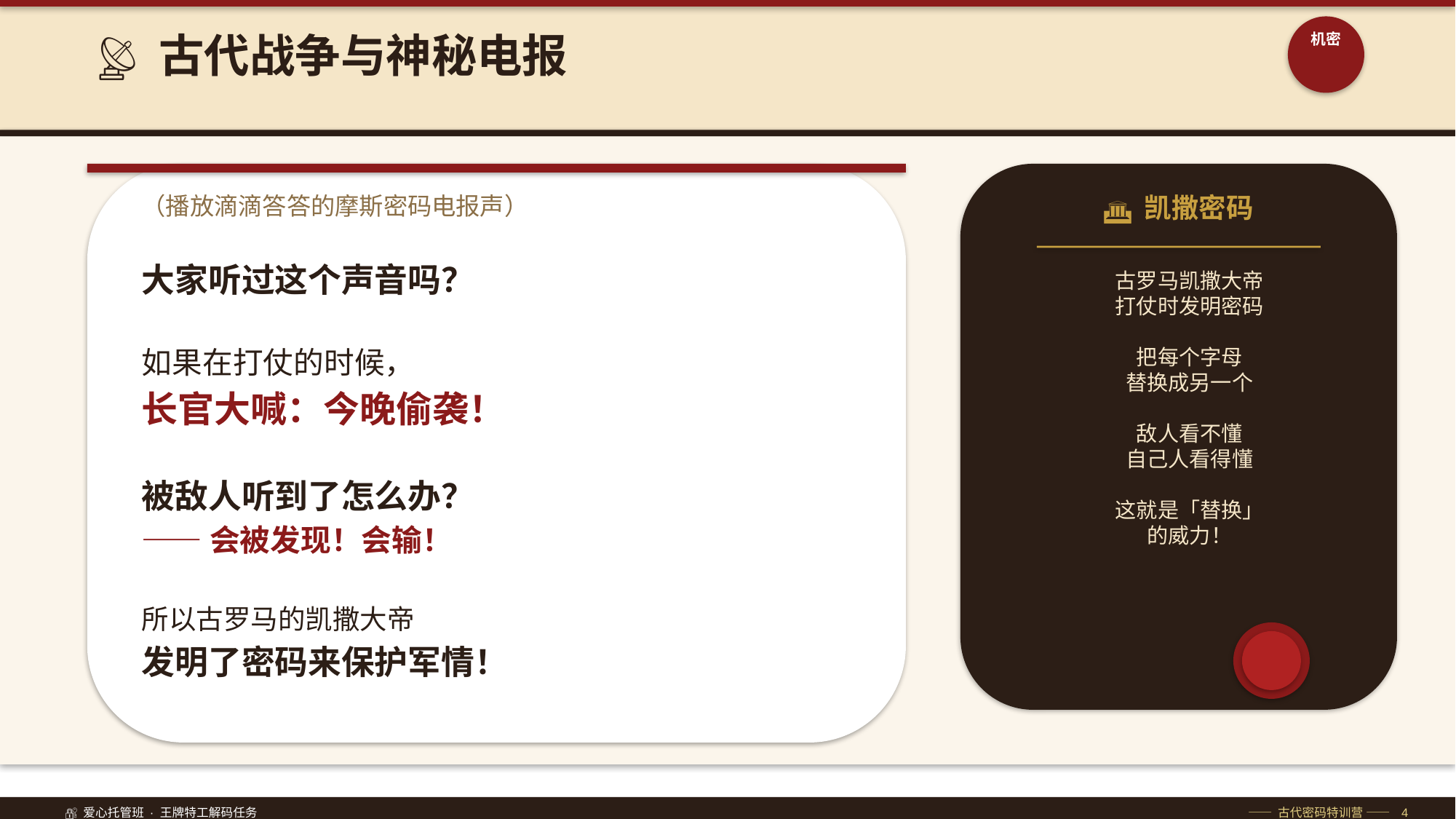

📡 古代战争与神秘电报
机密

（播放滴滴答答的摩斯密码电报声）

大家听过这个声音吗？

如果在打仗的时候，
长官大喊：今晚偷袭！

被敌人听到了怎么办？
——会被发现！会输！

所以古罗马的凯撒大帝
发明了密码来保护军情！
🏛️ 凯撒密码

古罗马凯撒大帝
打仗时发明密码
把每个字母
替换成另一个
敌人看不懂
自己人看得懂
这就是「替换」
的威力！

🔐 爱心托管班 · 王牌特工解码任务
—— 古代密码特训营 ——   4